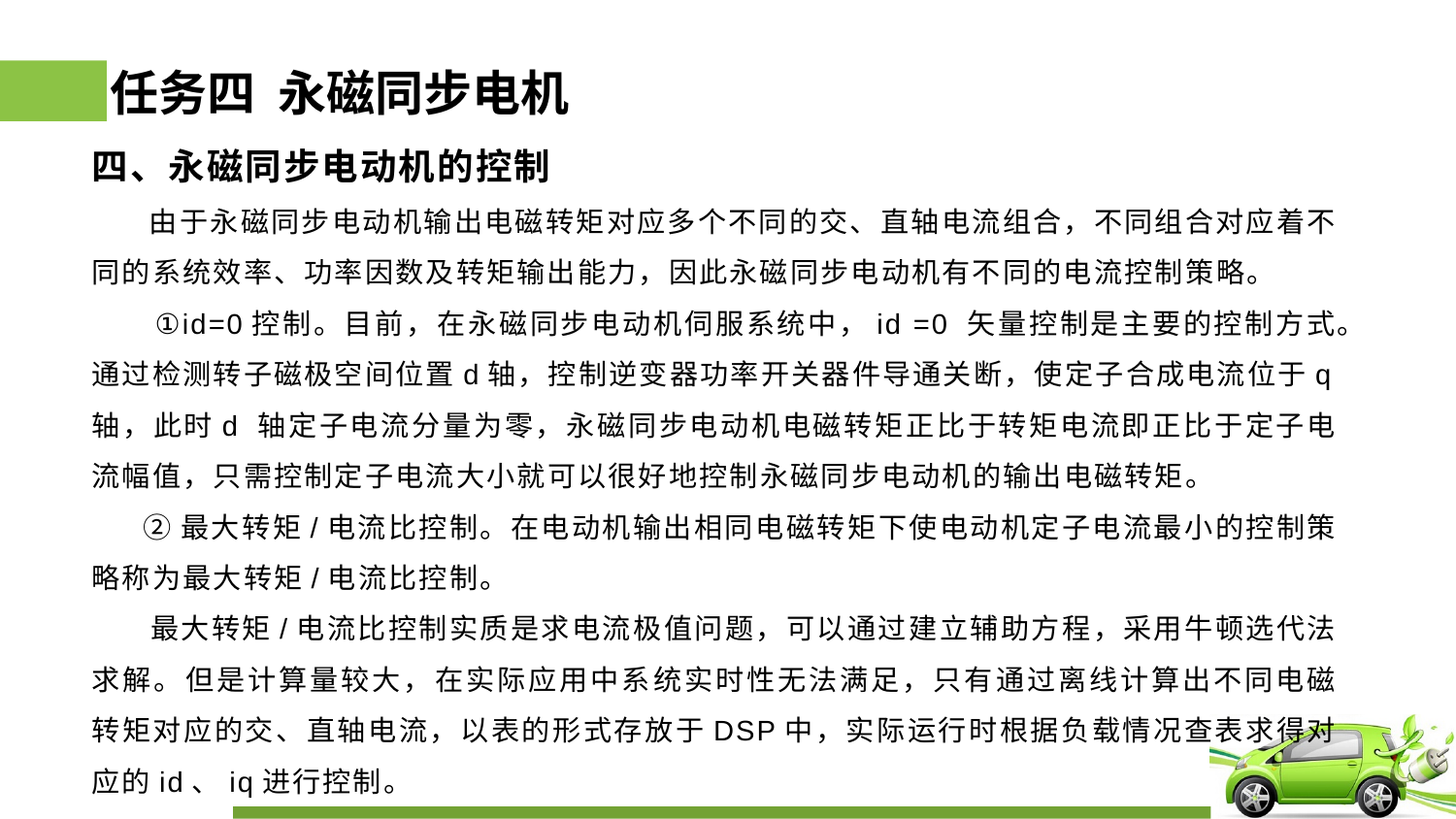

# 任务四  永磁同步电机
四、永磁同步电动机的控制
      由于永磁同步电动机输出电磁转矩对应多个不同的交、直轴电流组合，不同组合对应着不同的系统效率、功率因数及转矩输出能力，因此永磁同步电动机有不同的电流控制策略。
      ①id=0控制。目前，在永磁同步电动机伺服系统中，id =0 矢量控制是主要的控制方式。通过检测转子磁极空间位置d轴，控制逆变器功率开关器件导通关断，使定子合成电流位于q轴，此时d 轴定子电流分量为零，永磁同步电动机电磁转矩正比于转矩电流即正比于定子电流幅值，只需控制定子电流大小就可以很好地控制永磁同步电动机的输出电磁转矩。
      ②最大转矩/电流比控制。在电动机输出相同电磁转矩下使电动机定子电流最小的控制策略称为最大转矩/电流比控制。
      最大转矩/电流比控制实质是求电流极值问题，可以通过建立辅助方程，采用牛顿选代法求解。但是计算量较大，在实际应用中系统实时性无法满足，只有通过离线计算出不同电磁转矩对应的交、直轴电流，以表的形式存放于DSP中，实际运行时根据负载情况查表求得对应的id、iq进行控制。